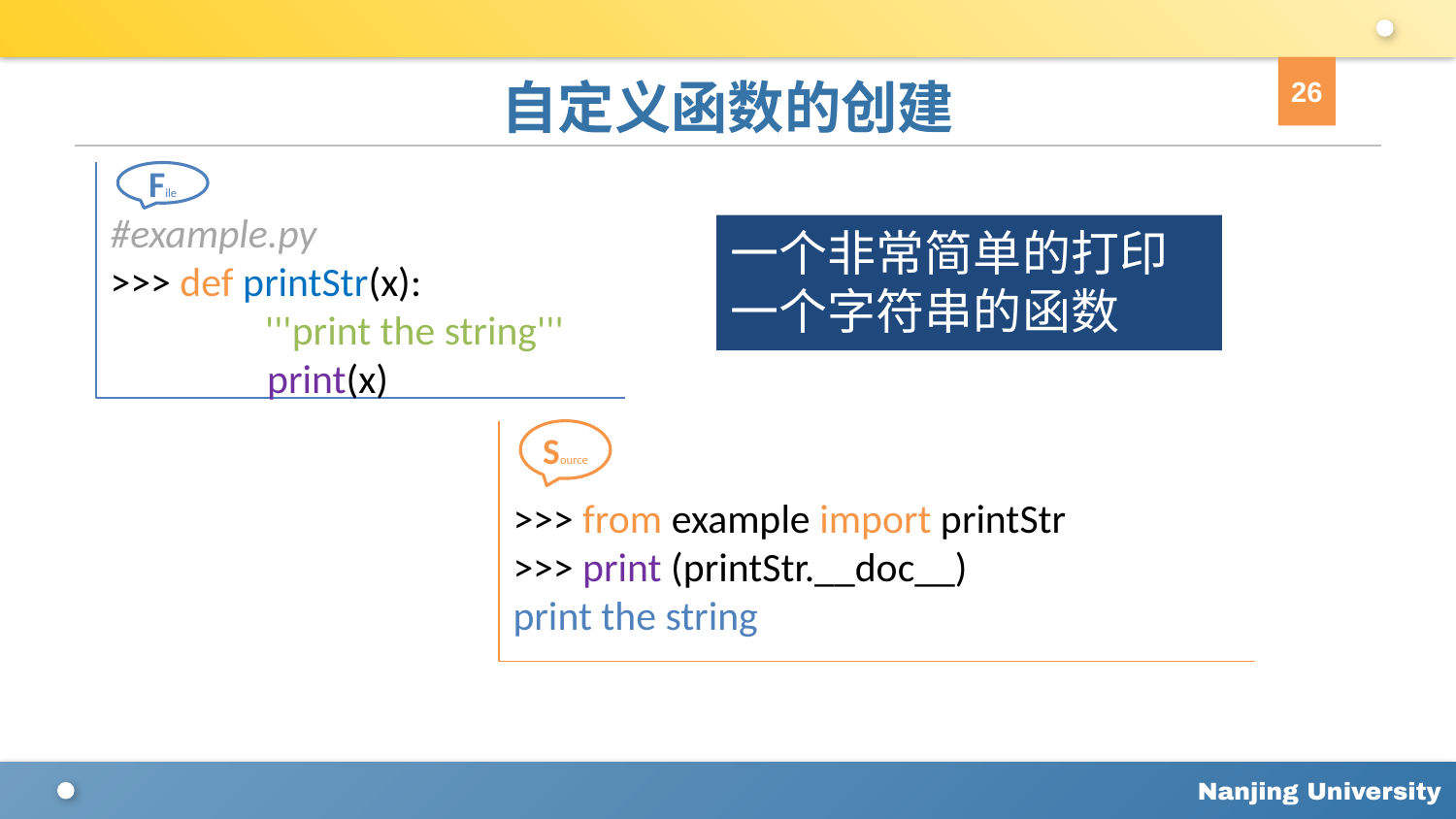

26
# 自定义函数的创建

#example.py
>>> def printStr(x):
	 '''print the string'''
                 print(x)
File
一个非常简单的打印一个字符串的函数

>>> from example import printStr
>>> print (printStr.__doc__)
print the string
Source